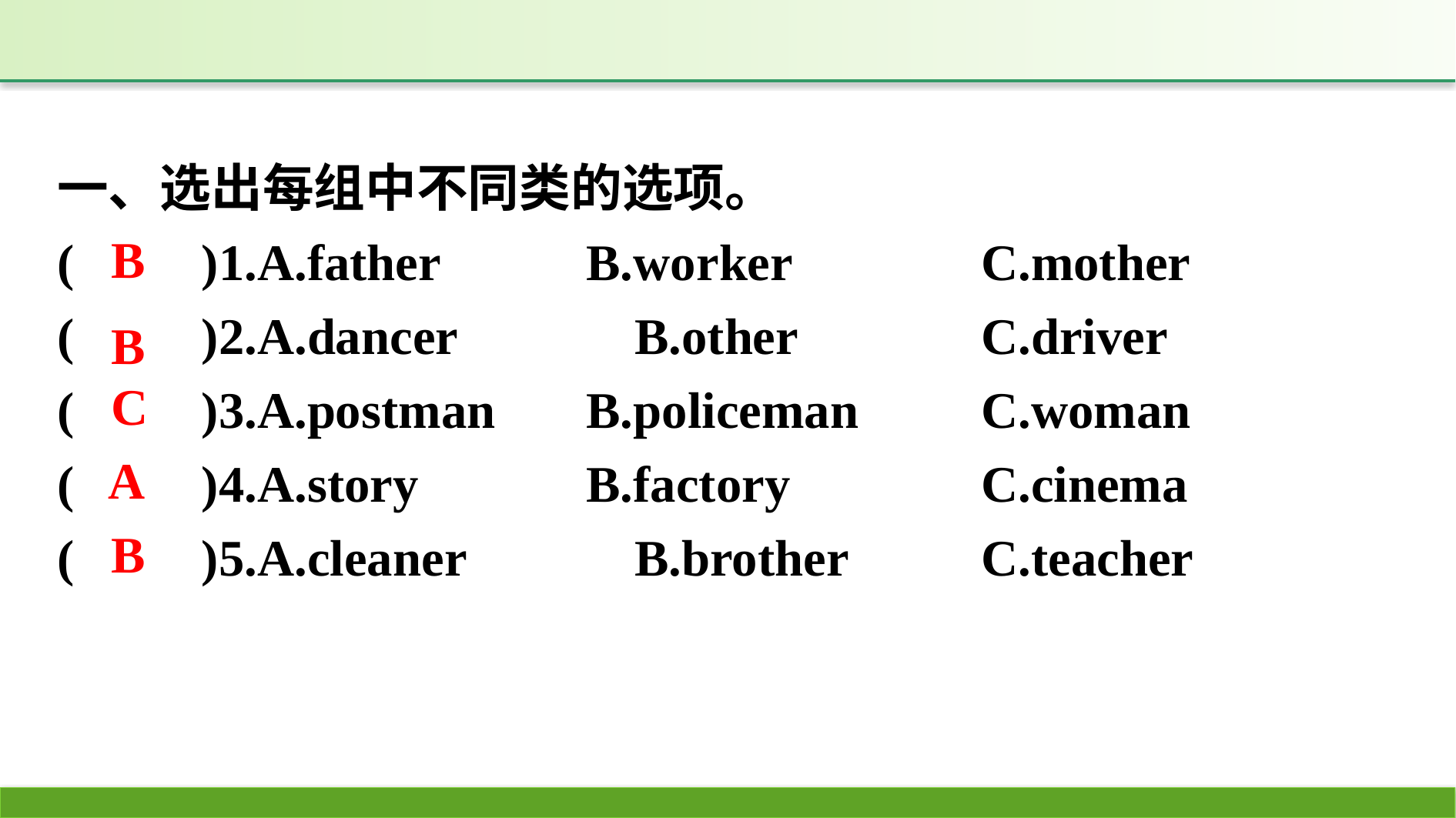

一、选出每组中不同类的选项。
(　　)1.A.father	　	B.worker		C.mother
(　　)2.A.dancer		B.other		C.driver
(　　)3.A.postman	B.policeman		C.woman
(　　)4.A.story		B.factory		C.cinema
(　　)5.A.cleaner		B.brother		C.teacher
B
B
C
A
B